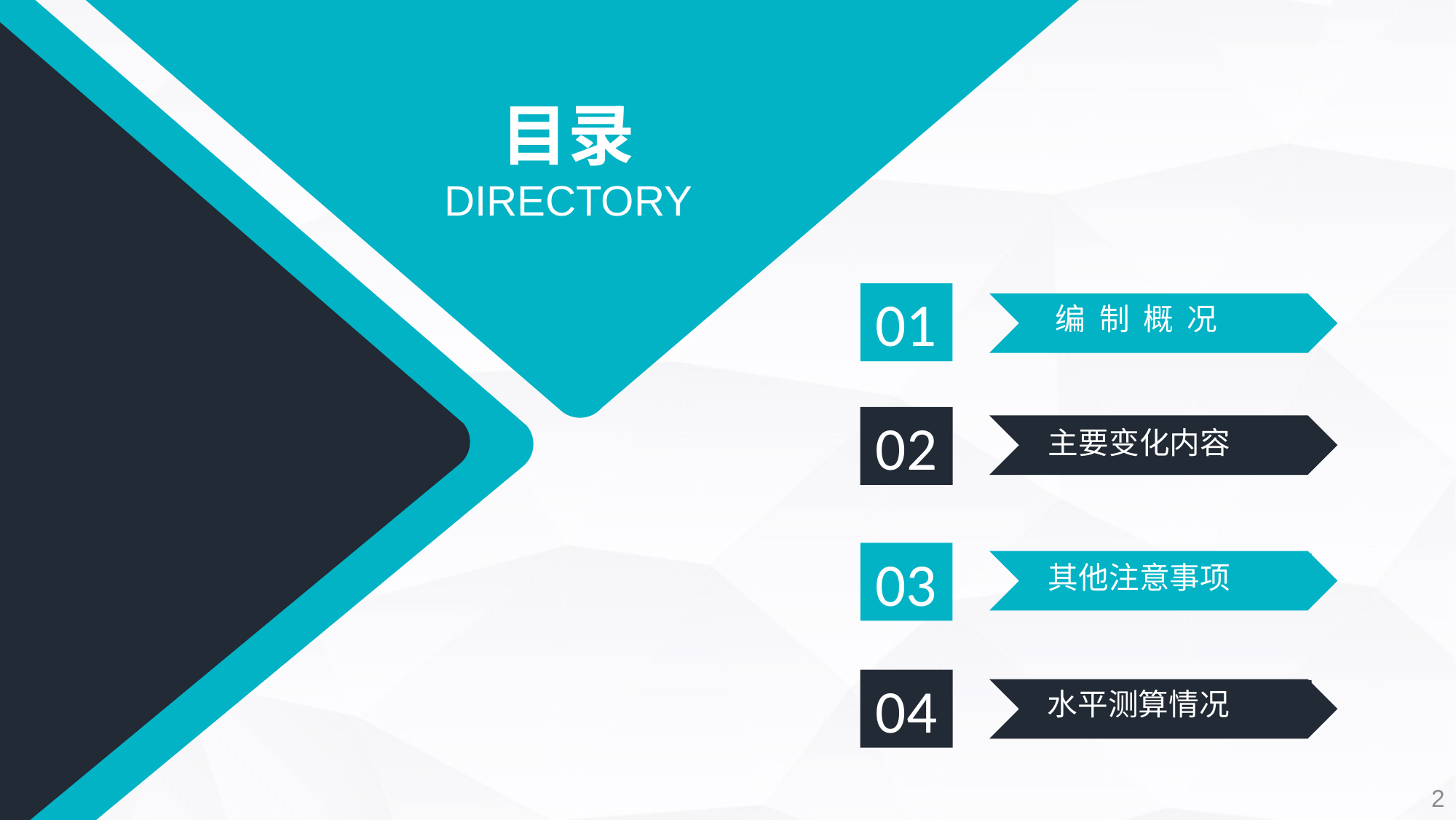

目录
DIRECTORY
01

编  制  概  况
02

主要变化内容
03

其他注意事项
04

水平测算情况
2